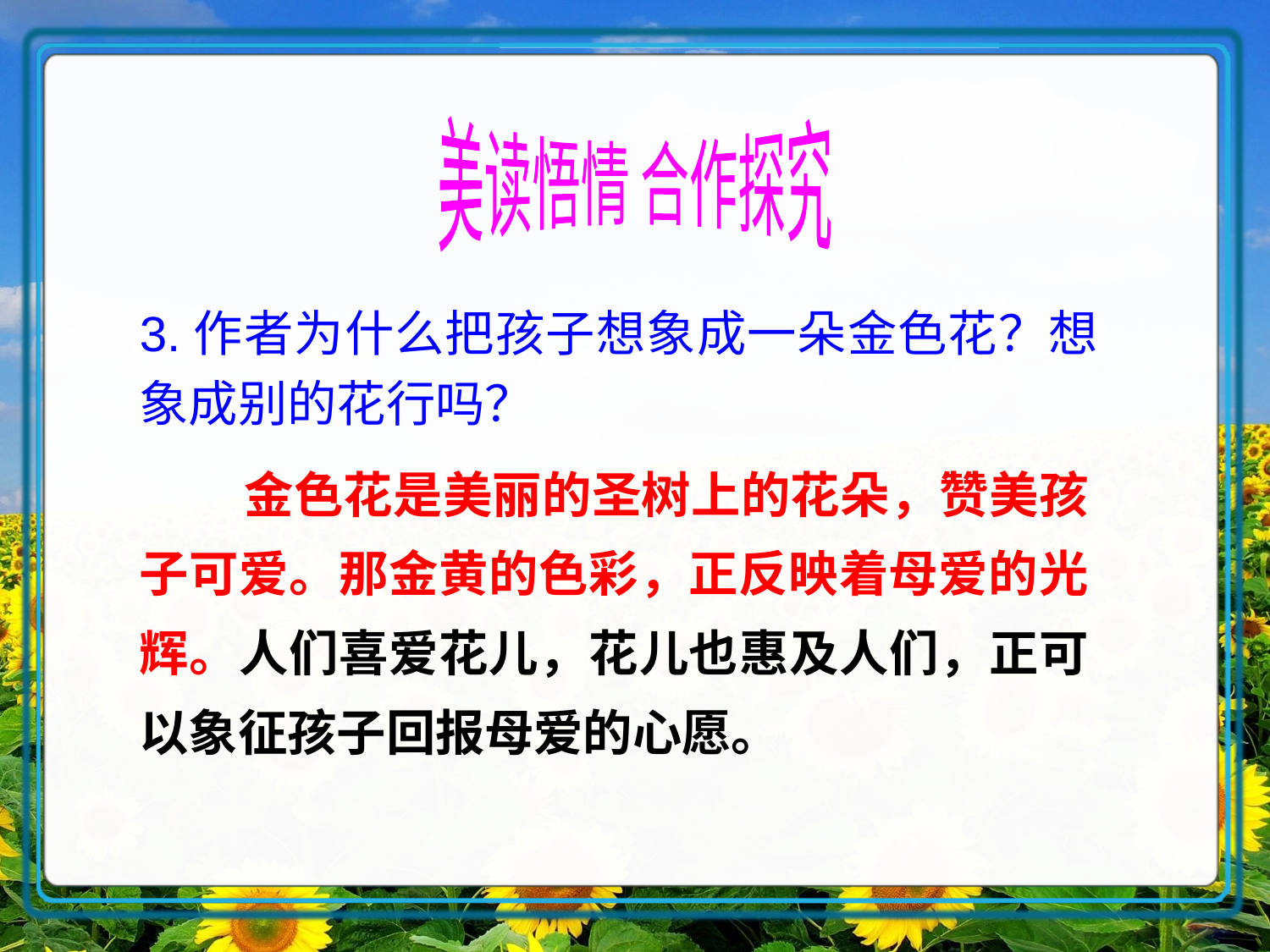

美读悟情 合作探究
3.作者为什么把孩子想象成一朵金色花？想象成别的花行吗？
        金色花是美丽的圣树上的花朵，赞美孩子可爱。那金黄的色彩，正反映着母爱的光辉。人们喜爱花儿，花儿也惠及人们，正可以象征孩子回报母爱的心愿。